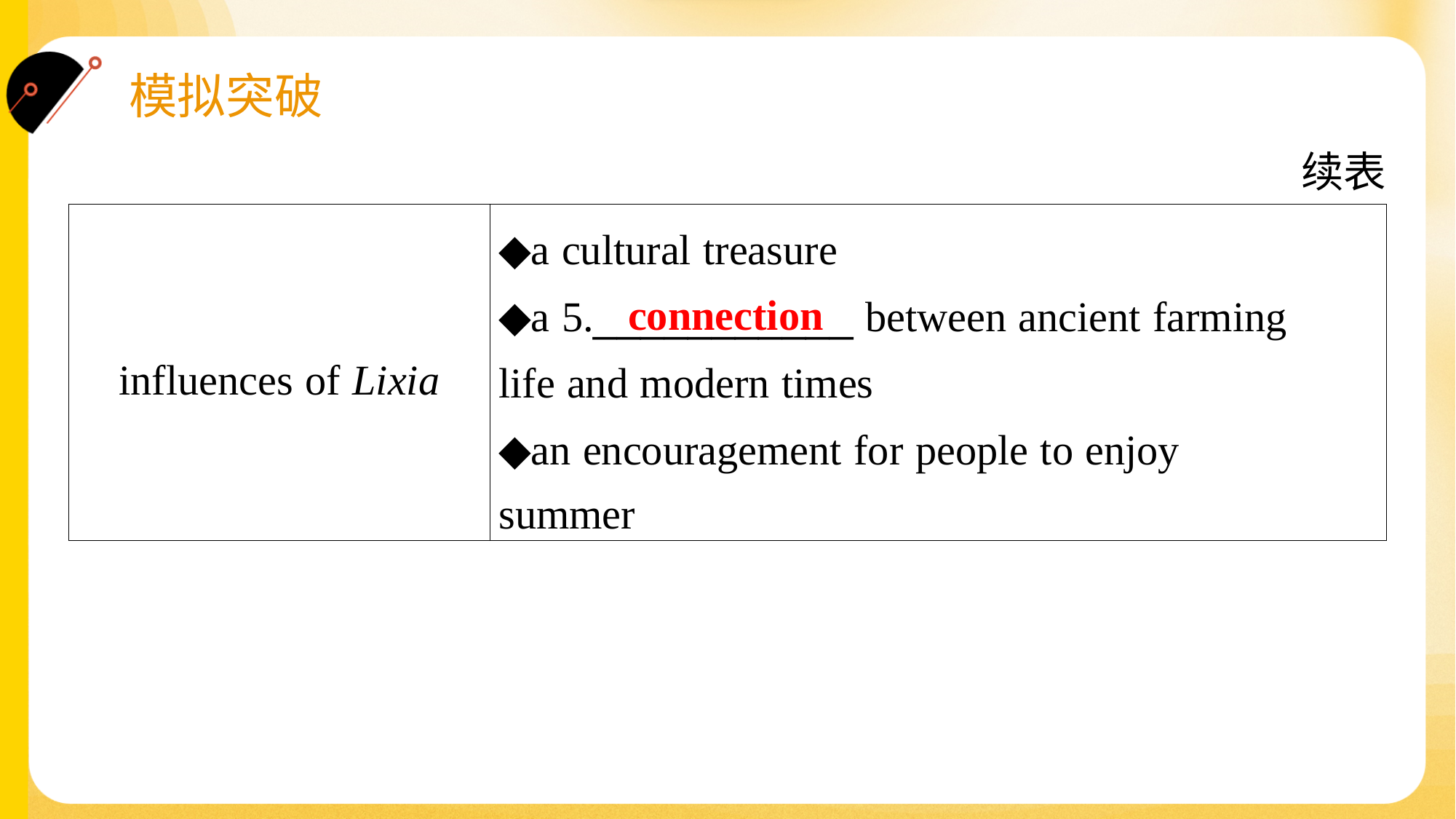

续表
| influences of Lixia | ◆a cultural treasure ◆a 5.\_\_\_\_\_\_\_\_\_\_\_ between ancient farming life and modern times ◆an encouragement for people to enjoy summer |
| --- | --- |
connection